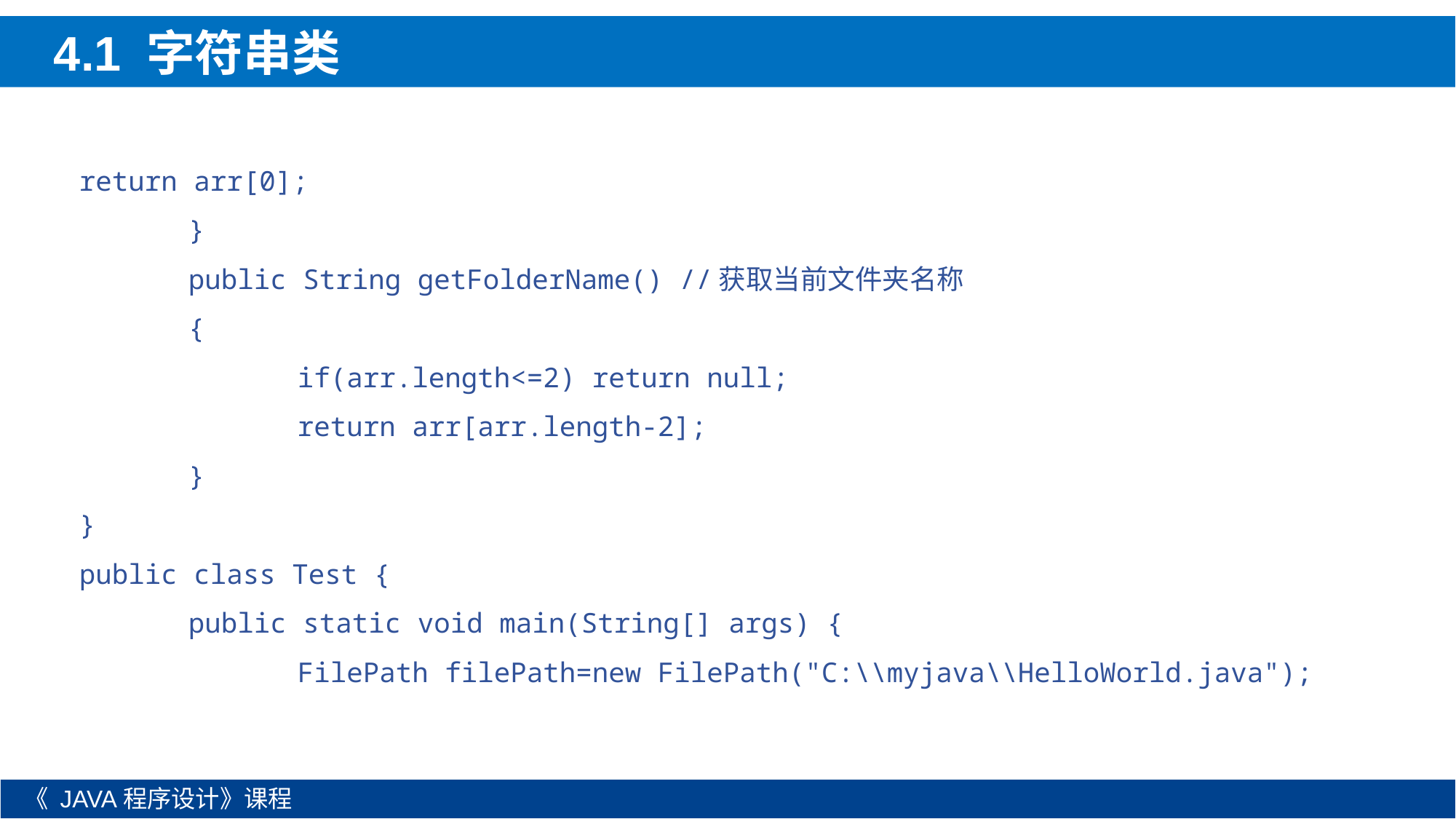

4.1 字符串类
return arr[0];
	}
	public String getFolderName() //获取当前文件夹名称
	{
		if(arr.length<=2) return null;
		return arr[arr.length-2];
	}
}
public class Test {
	public static void main(String[] args) {
		FilePath filePath=new FilePath("C:\\myjava\\HelloWorld.java");
《 JAVA程序设计》课程